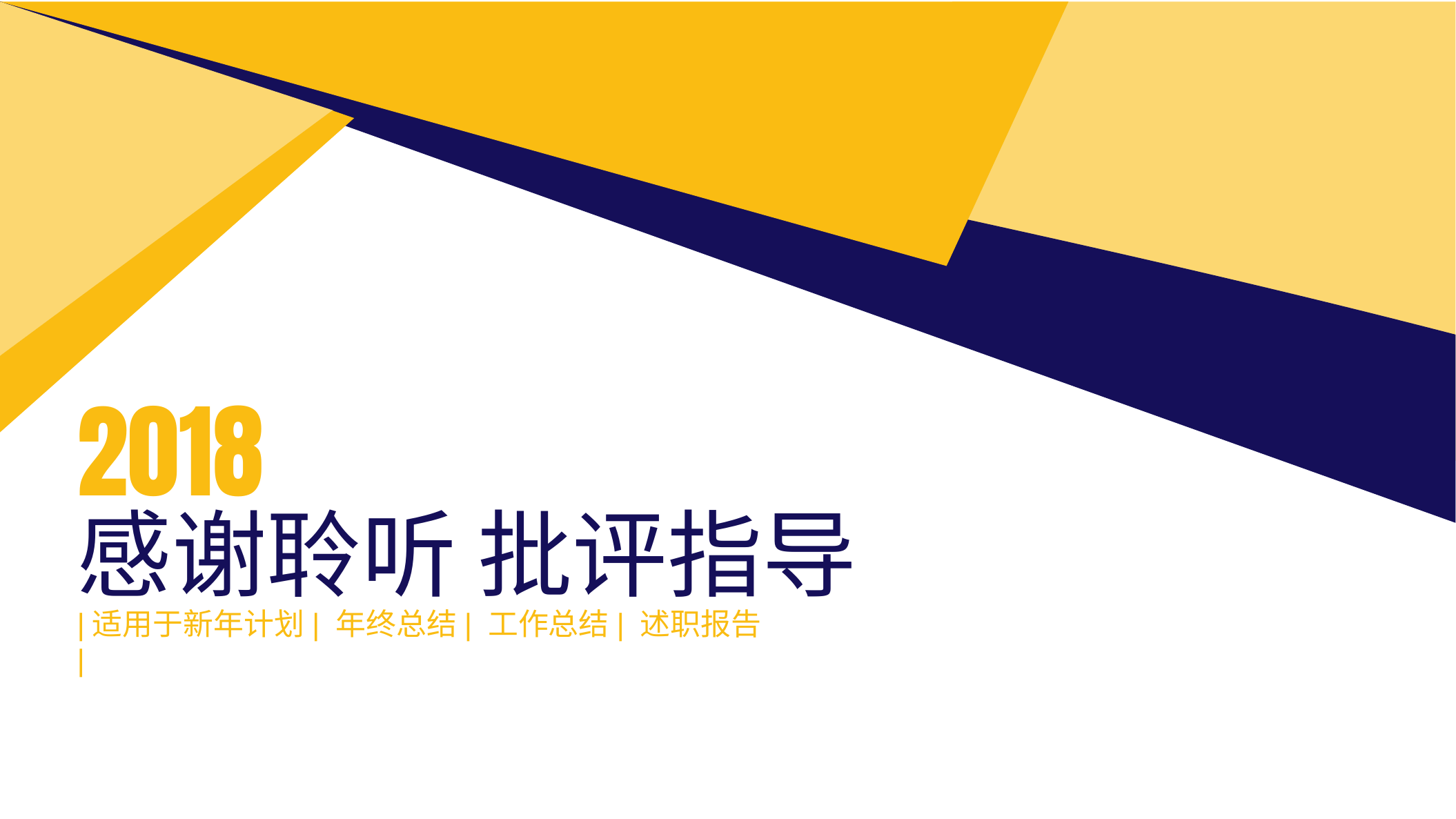

2018
感谢聆听 批评指导
|适用于新年计划| 年终总结| 工作总结| 述职报告|